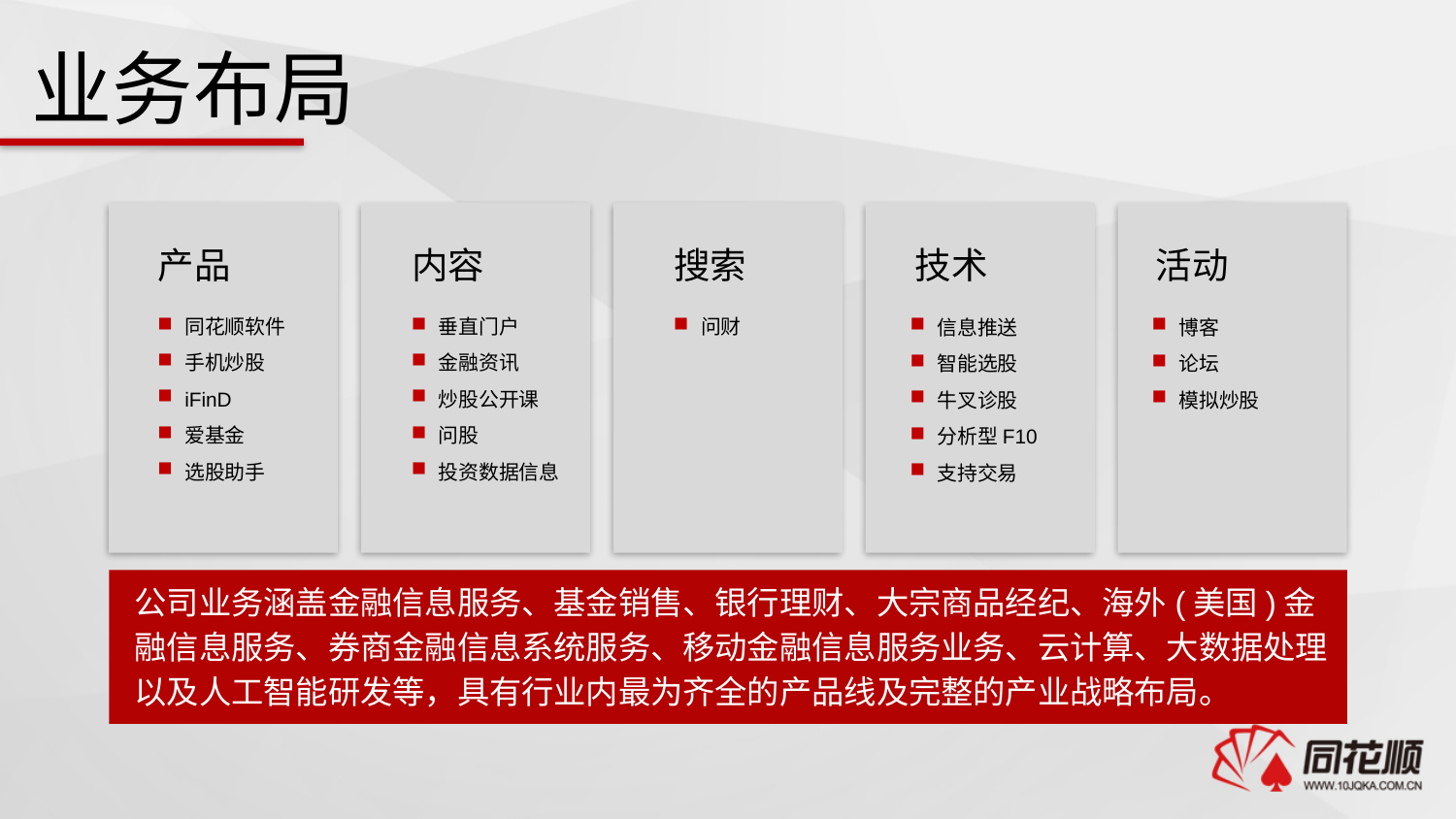

业务布局

产品
内容
搜索
技术
活动
同花顺软件
手机炒股
iFinD
爱基金
选股助手
垂直门户
金融资讯
炒股公开课
问股
投资数据信息

问财
信息推送
智能选股
牛叉诊股
分析型F10
支持交易
博客
论坛
模拟炒股
公司业务涵盖金融信息服务、基金销售、银行理财、大宗商品经纪、海外(美国)金融信息服务、券商金融信息系统服务、移动金融信息服务业务、云计算、大数据处理以及人工智能研发等，具有行业内最为齐全的产品线及完整的产业战略布局。